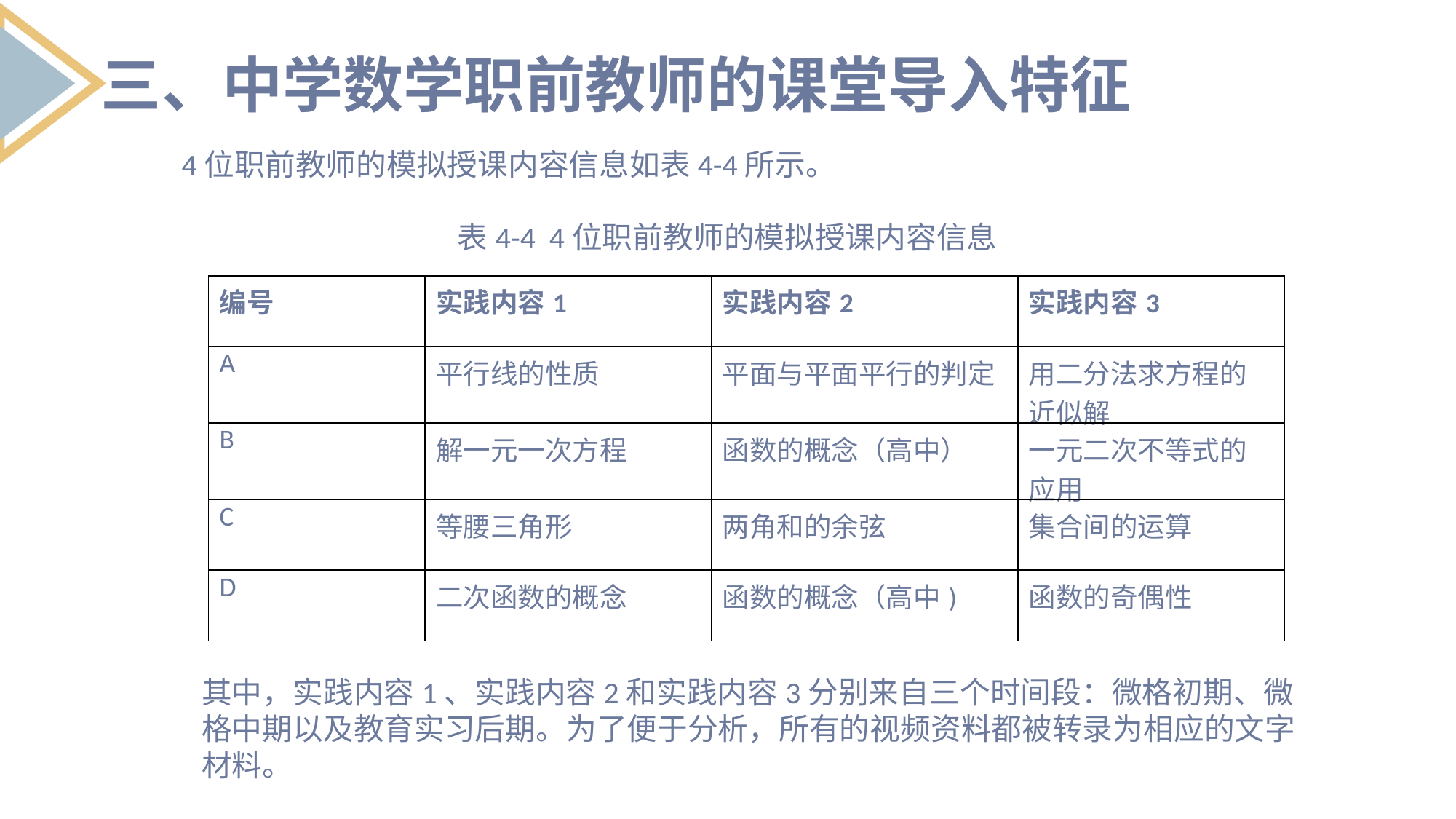

三、中学数学职前教师的课堂导入特征

4位职前教师的模拟授课内容信息如表4-4所示。

表4-4  4位职前教师的模拟授课内容信息
| 编号 | 实践内容1 | 实践内容2 | 实践内容3 |
| --- | --- | --- | --- |
| A | 平行线的性质 | 平面与平面平行的判定 | 用二分法求方程的近似解 |
| B | 解一元一次方程 | 函数的概念（高中） | 一元二次不等式的应用 |
| C | 等腰三角形 | 两角和的余弦 | 集合间的运算 |
| D | 二次函数的概念 | 函数的概念（高中) | 函数的奇偶性 |
其中，实践内容1、实践内容2和实践内容3分别来自三个时间段：微格初期、微格中期以及教育实习后期。为了便于分析，所有的视频资料都被转录为相应的文字材料。